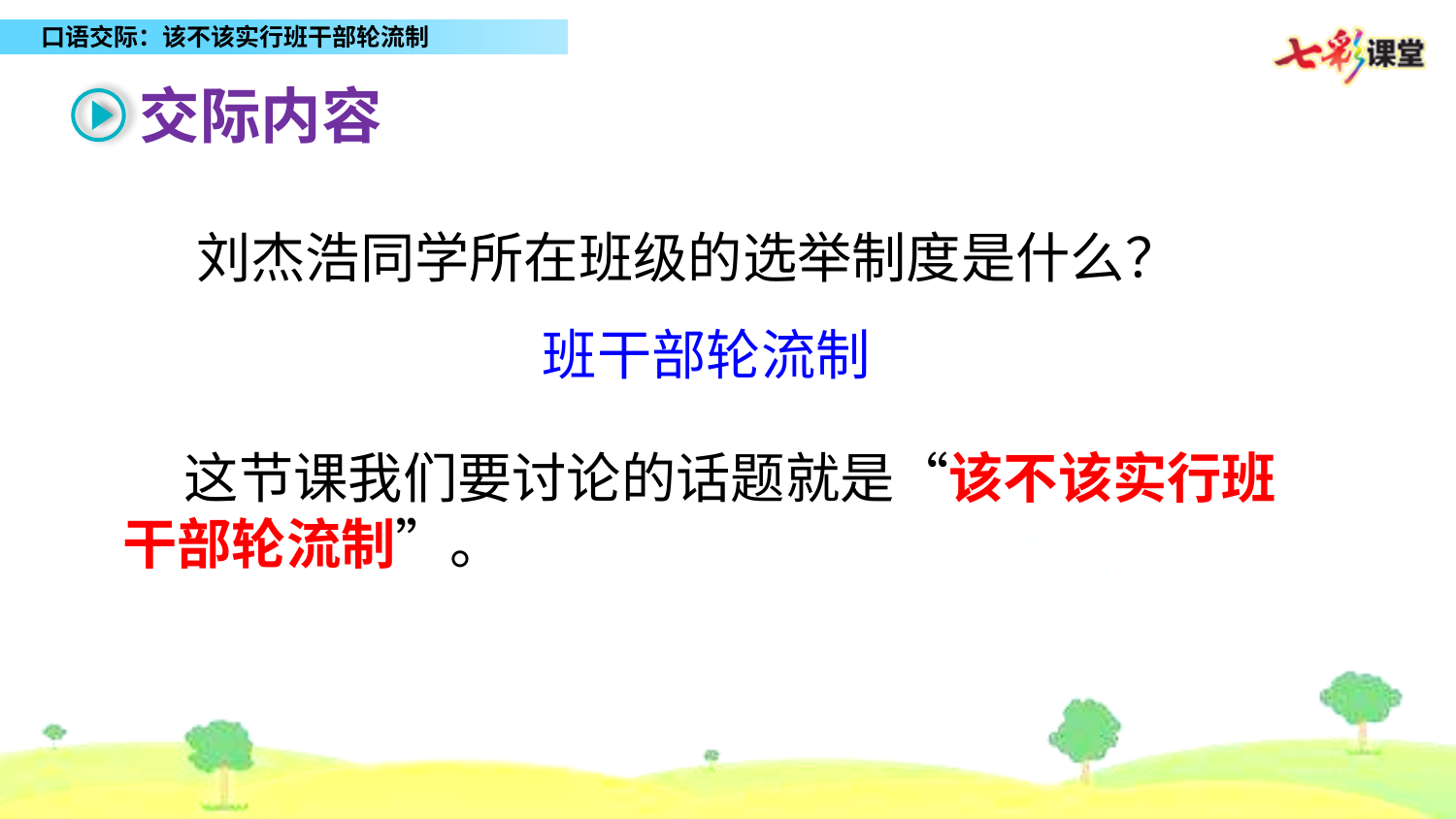

交际内容

   刘杰浩同学所在班级的选举制度是什么？
班干部轮流制
    这节课我们要讨论的话题就是“该不该实行班干部轮流制”。